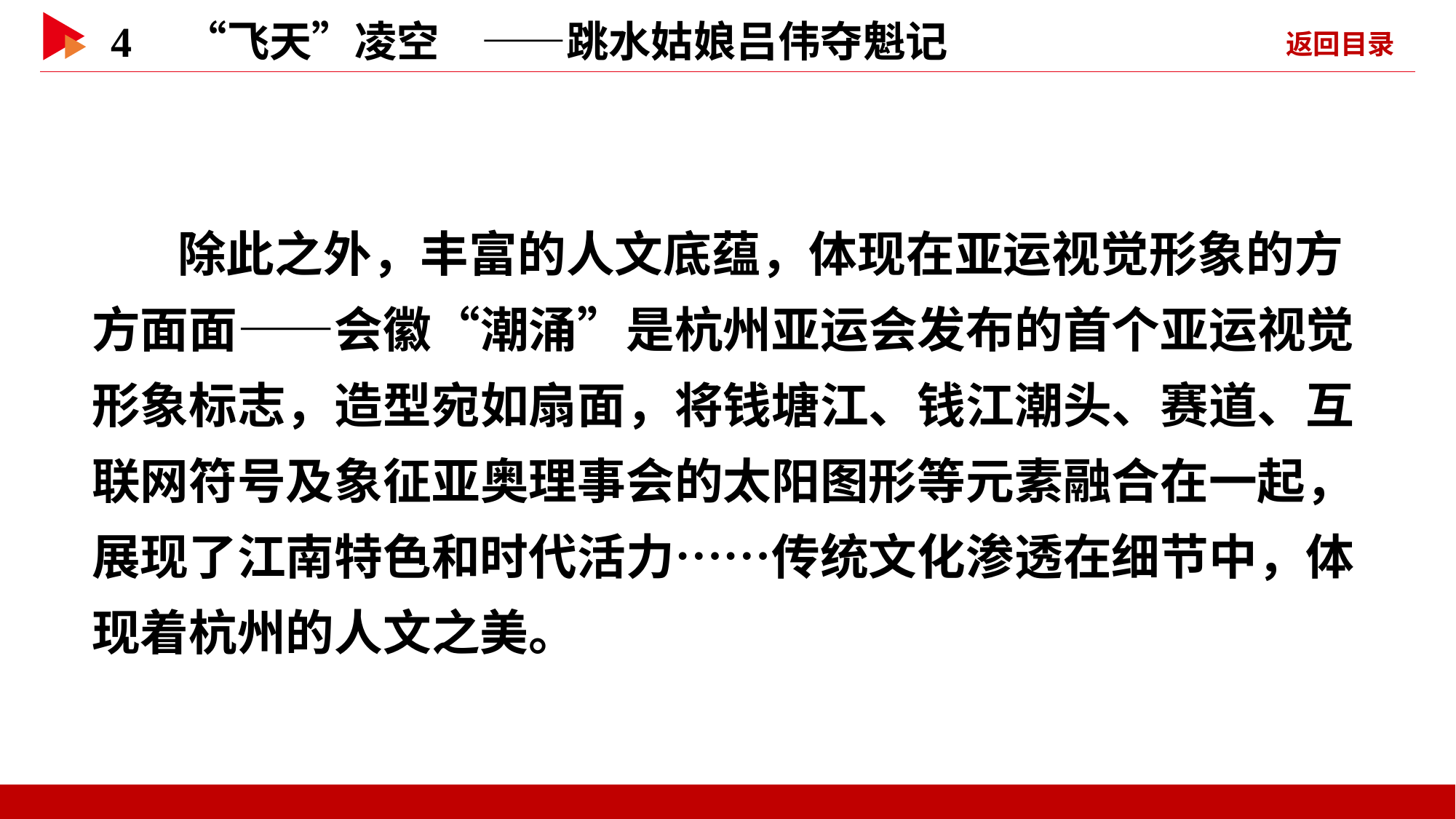

除此之外，丰富的人文底蕴，体现在亚运视觉形象的方方面面——会徽“潮涌”是杭州亚运会发布的首个亚运视觉形象标志，造型宛如扇面，将钱塘江、钱江潮头、赛道、互联网符号及象征亚奥理事会的太阳图形等元素融合在一起，展现了江南特色和时代活力……传统文化渗透在细节中，体现着杭州的人文之美。